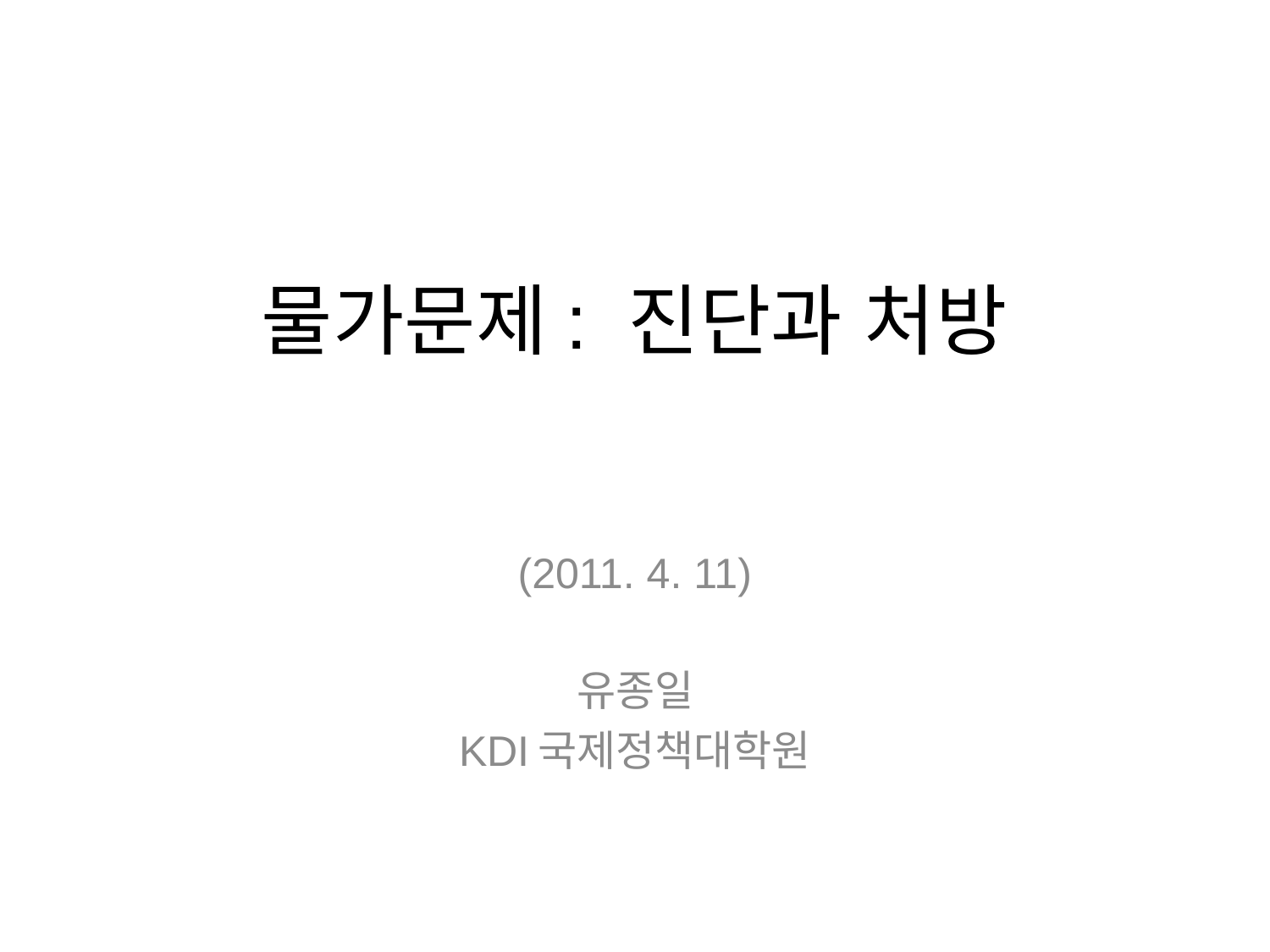

# 물가문제: 진단과 처방
(2011. 4. 11)

유종일
KDI국제정책대학원